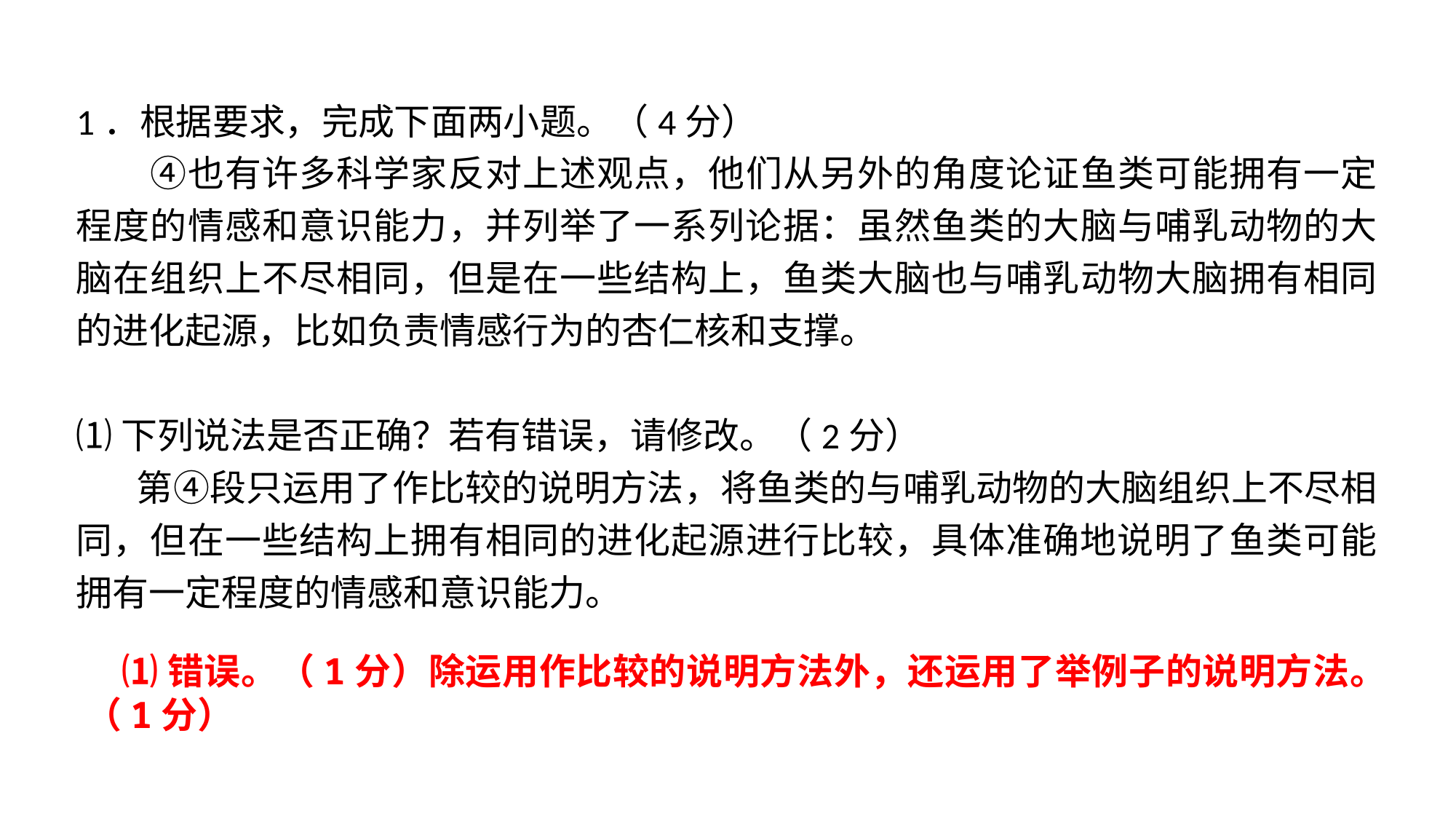

1．根据要求，完成下面两小题。（4分）
　　④也有许多科学家反对上述观点，他们从另外的角度论证鱼类可能拥有一定程度的情感和意识能力，并列举了一系列论据：虽然鱼类的大脑与哺乳动物的大脑在组织上不尽相同，但是在一些结构上，鱼类大脑也与哺乳动物大脑拥有相同的进化起源，比如负责情感行为的杏仁核和支撑。

⑴下列说法是否正确？若有错误，请修改。（2分）
     第④段只运用了作比较的说明方法，将鱼类的与哺乳动物的大脑组织上不尽相同，但在一些结构上拥有相同的进化起源进行比较，具体准确地说明了鱼类可能拥有一定程度的情感和意识能力。
⑴错误。（1分）除运用作比较的说明方法外，还运用了举例子的说明方法。（1分）